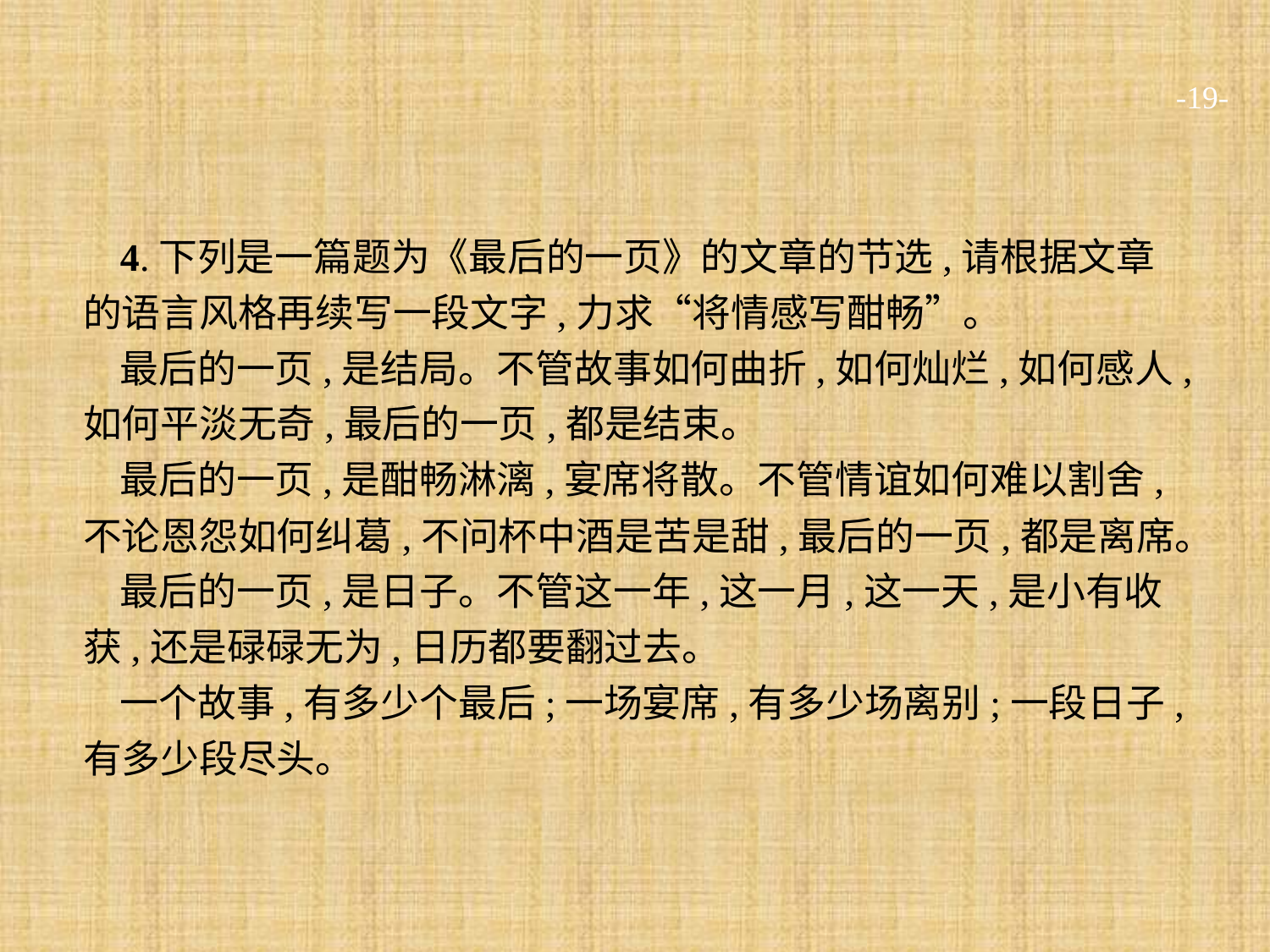

-19-
4.下列是一篇题为《最后的一页》的文章的节选,请根据文章的语言风格再续写一段文字,力求“将情感写酣畅”。
最后的一页,是结局。不管故事如何曲折,如何灿烂,如何感人,如何平淡无奇,最后的一页,都是结束。
最后的一页,是酣畅淋漓,宴席将散。不管情谊如何难以割舍,不论恩怨如何纠葛,不问杯中酒是苦是甜,最后的一页,都是离席。
最后的一页,是日子。不管这一年,这一月,这一天,是小有收获,还是碌碌无为,日历都要翻过去。
一个故事,有多少个最后;一场宴席,有多少场离别;一段日子,有多少段尽头。